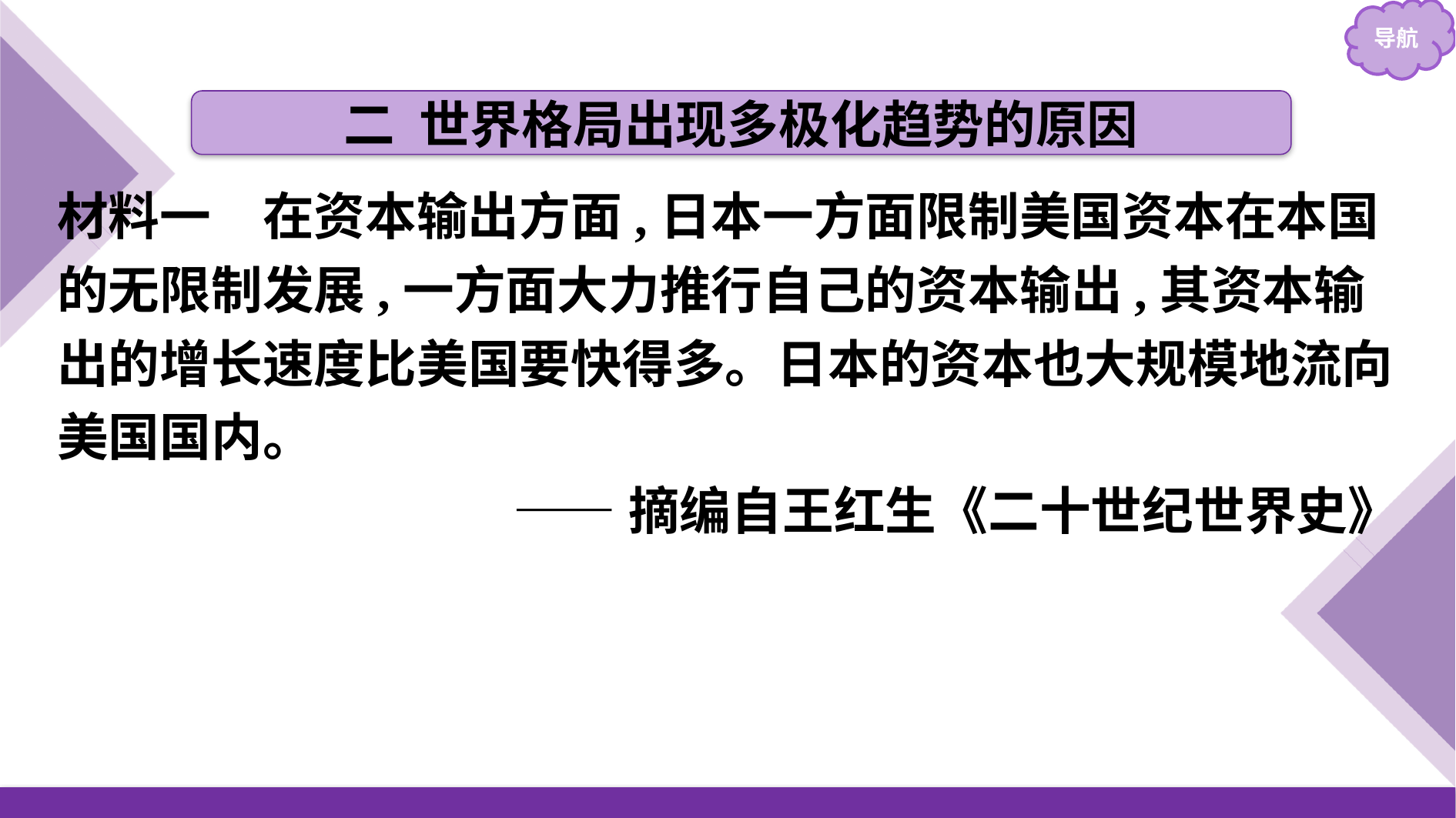

二  世界格局出现多极化趋势的原因
材料一　在资本输出方面,日本一方面限制美国资本在本国的无限制发展,一方面大力推行自己的资本输出,其资本输出的增长速度比美国要快得多。日本的资本也大规模地流向美国国内。
——摘编自王红生《二十世纪世界史》